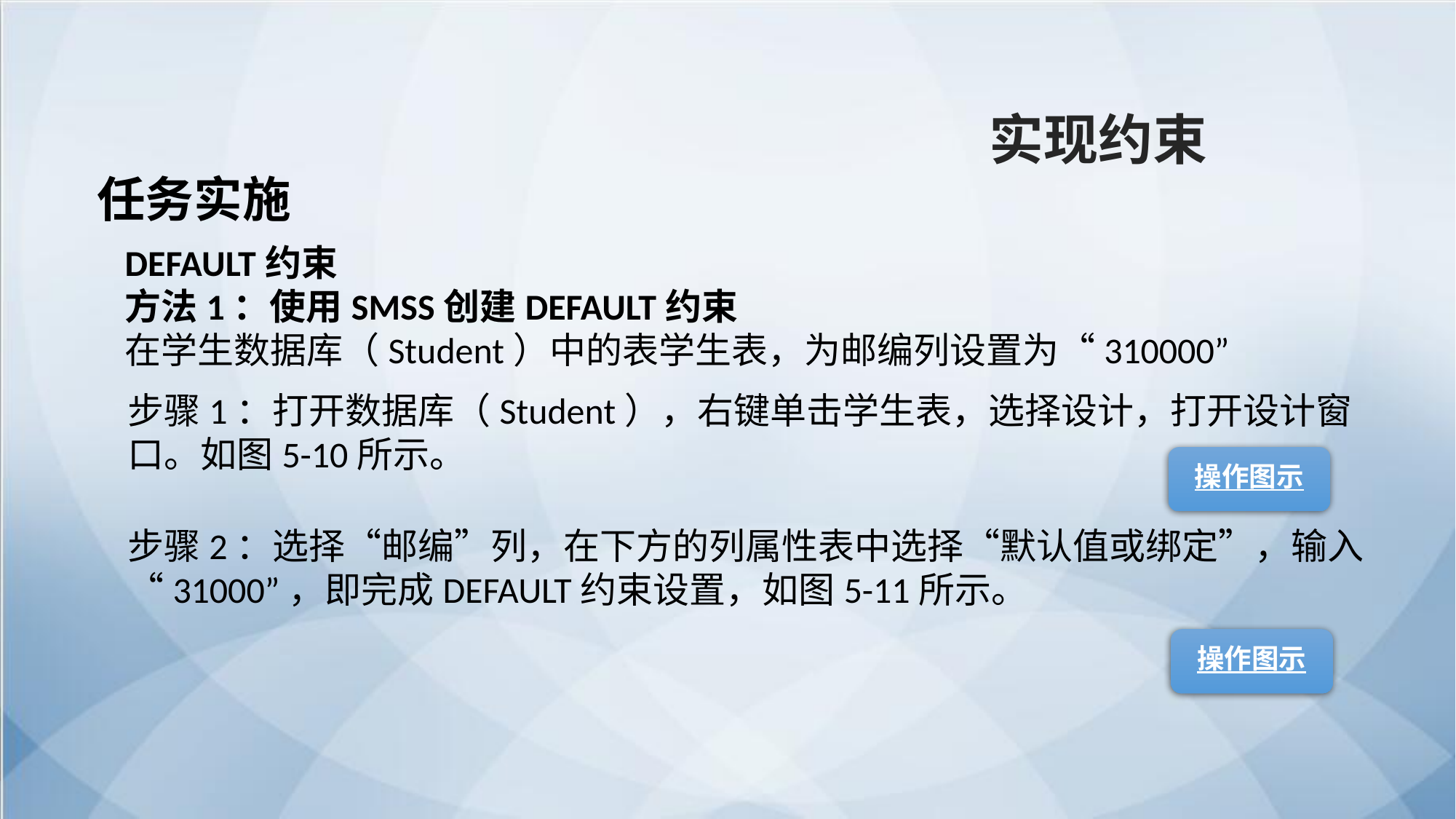

实现约束
任务实施
DEFAULT约束
方法1：使用SMSS创建DEFAULT约束
在学生数据库（Student）中的表学生表，为邮编列设置为“310000”

步骤1：打开数据库（Student），右键单击学生表，选择设计，打开设计窗口。如图5-10所示。
操作图示
步骤2：选择“邮编”列，在下方的列属性表中选择“默认值或绑定”，输入“31000”，即完成DEFAULT约束设置，如图5-11所示。
操作图示